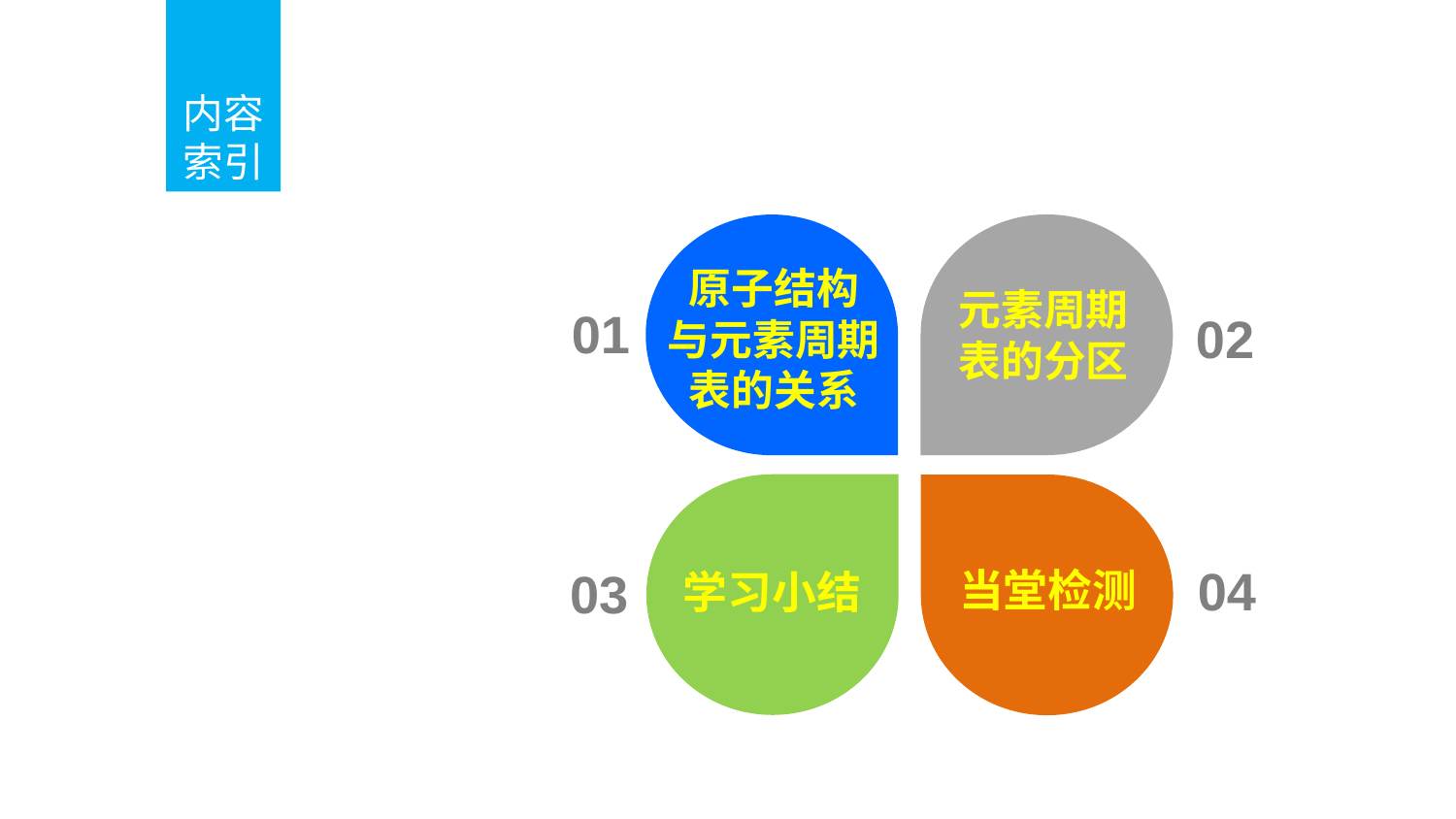

内容
索引
Contents Page

原子结构
与元素周期表的关系
元素周期表的分区
01
02
04
03
当堂检测
学习小结